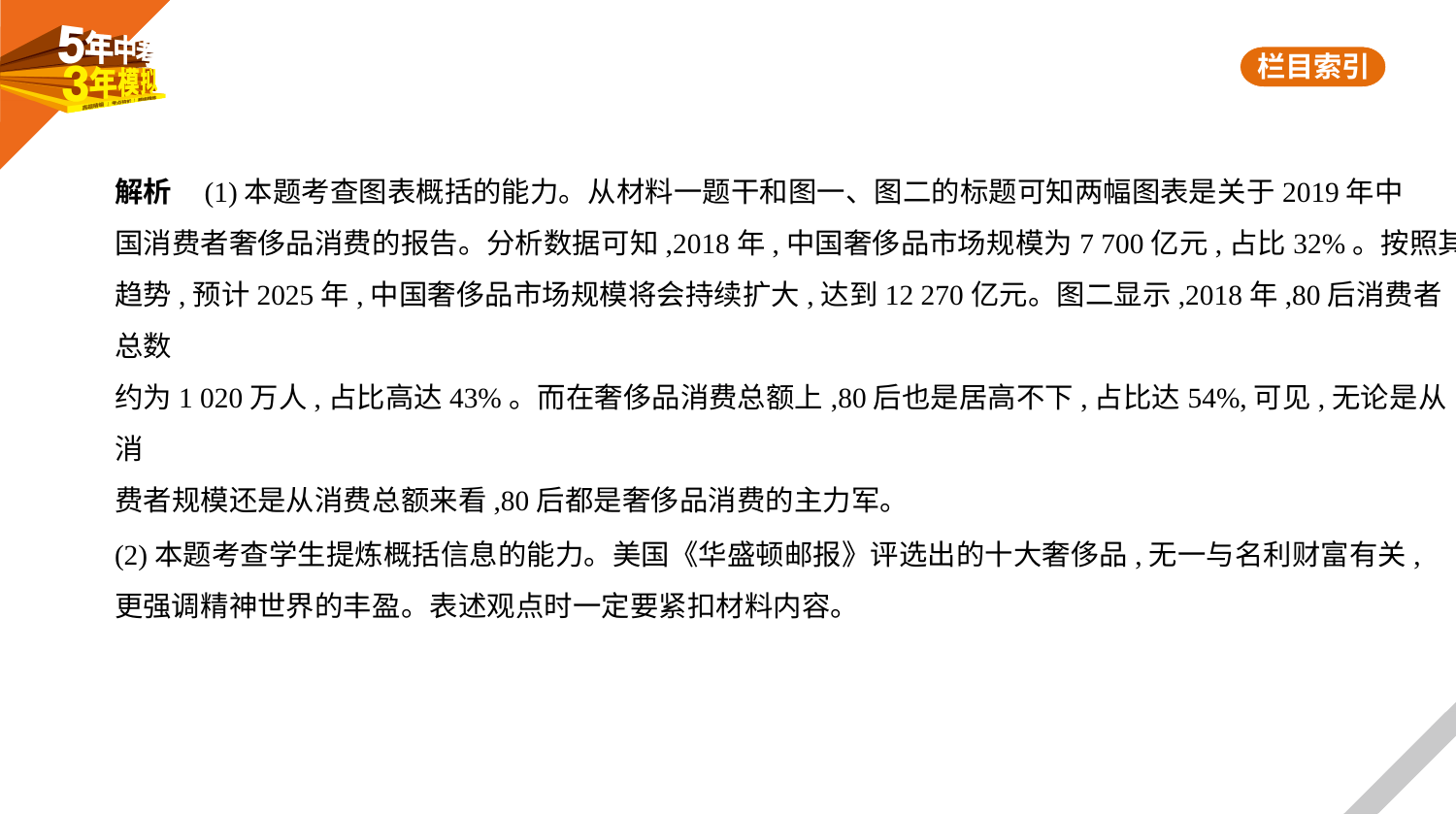

解析    (1)本题考查图表概括的能力。从材料一题干和图一、图二的标题可知两幅图表是关于2019年中
国消费者奢侈品消费的报告。分析数据可知,2018年,中国奢侈品市场规模为7 700亿元,占比32%。按照其
趋势,预计2025年,中国奢侈品市场规模将会持续扩大,达到12 270亿元。图二显示,2018年,80后消费者总数
约为1 020万人,占比高达43%。而在奢侈品消费总额上,80后也是居高不下,占比达54%,可见,无论是从消
费者规模还是从消费总额来看,80后都是奢侈品消费的主力军。
(2)本题考查学生提炼概括信息的能力。美国《华盛顿邮报》评选出的十大奢侈品,无一与名利财富有关,
更强调精神世界的丰盈。表述观点时一定要紧扣材料内容。